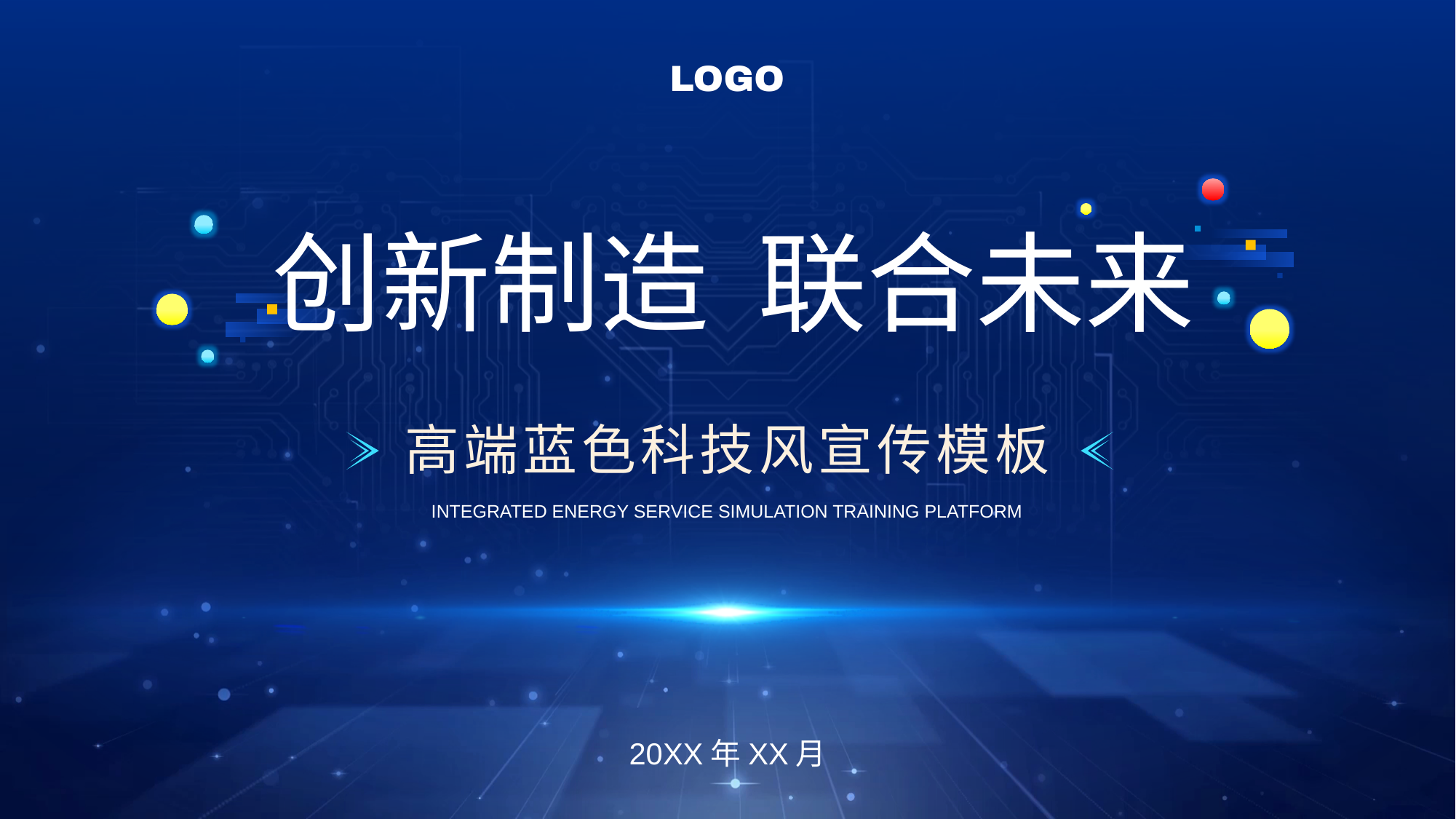

LOGO

创新制造  联合未来

高端蓝色科技风宣传模板

INTEGRATED ENERGY SERVICE SIMULATION TRAINING PLATFORM
20XX年XX月